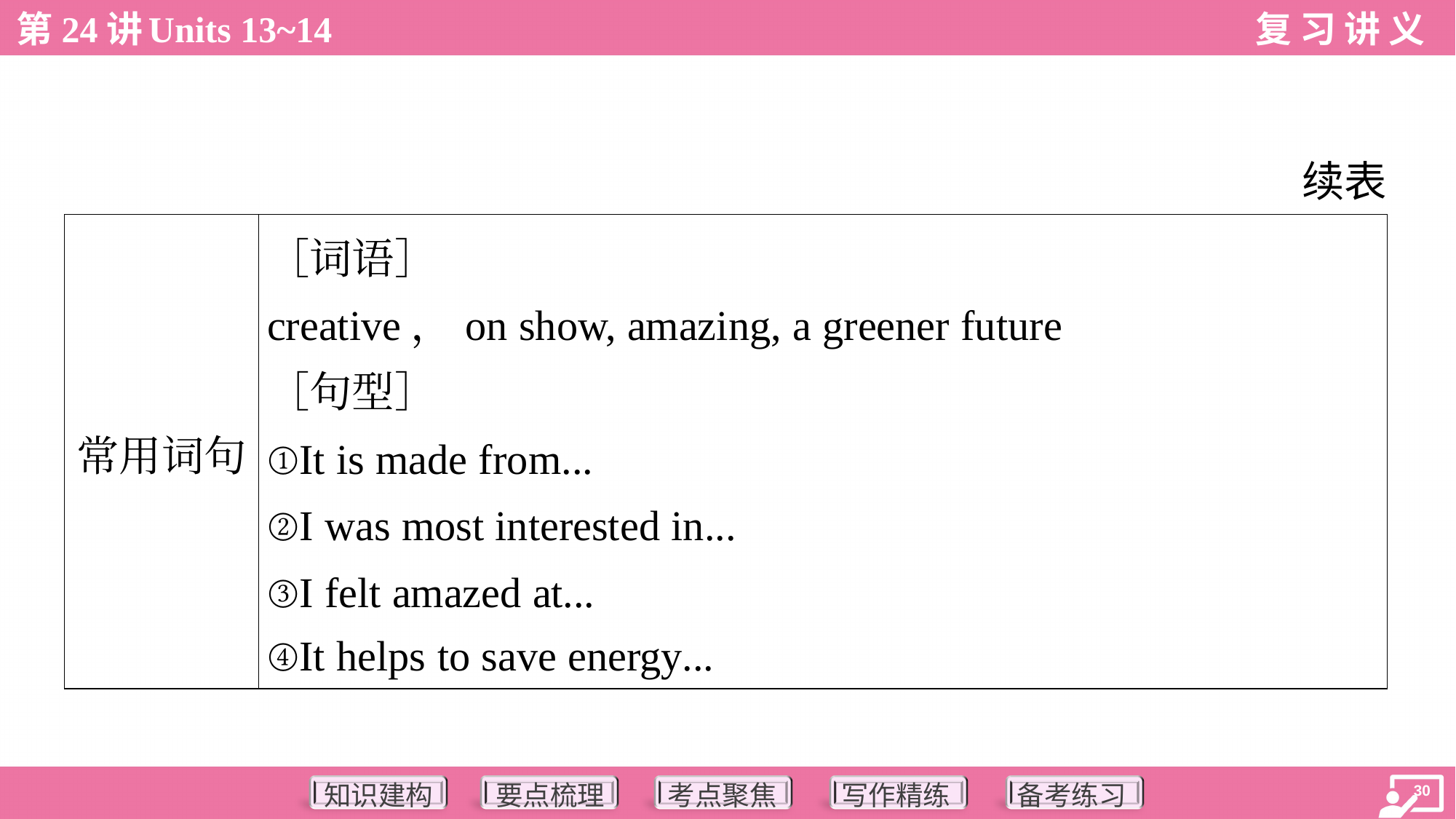

续表
| 常用词句 | ［词语］ creative，on show, amazing, a greener future ［句型］ ①It is made from... ②I was most interested in... ③I felt amazed at... ④It helps to save energy... |
| --- | --- |